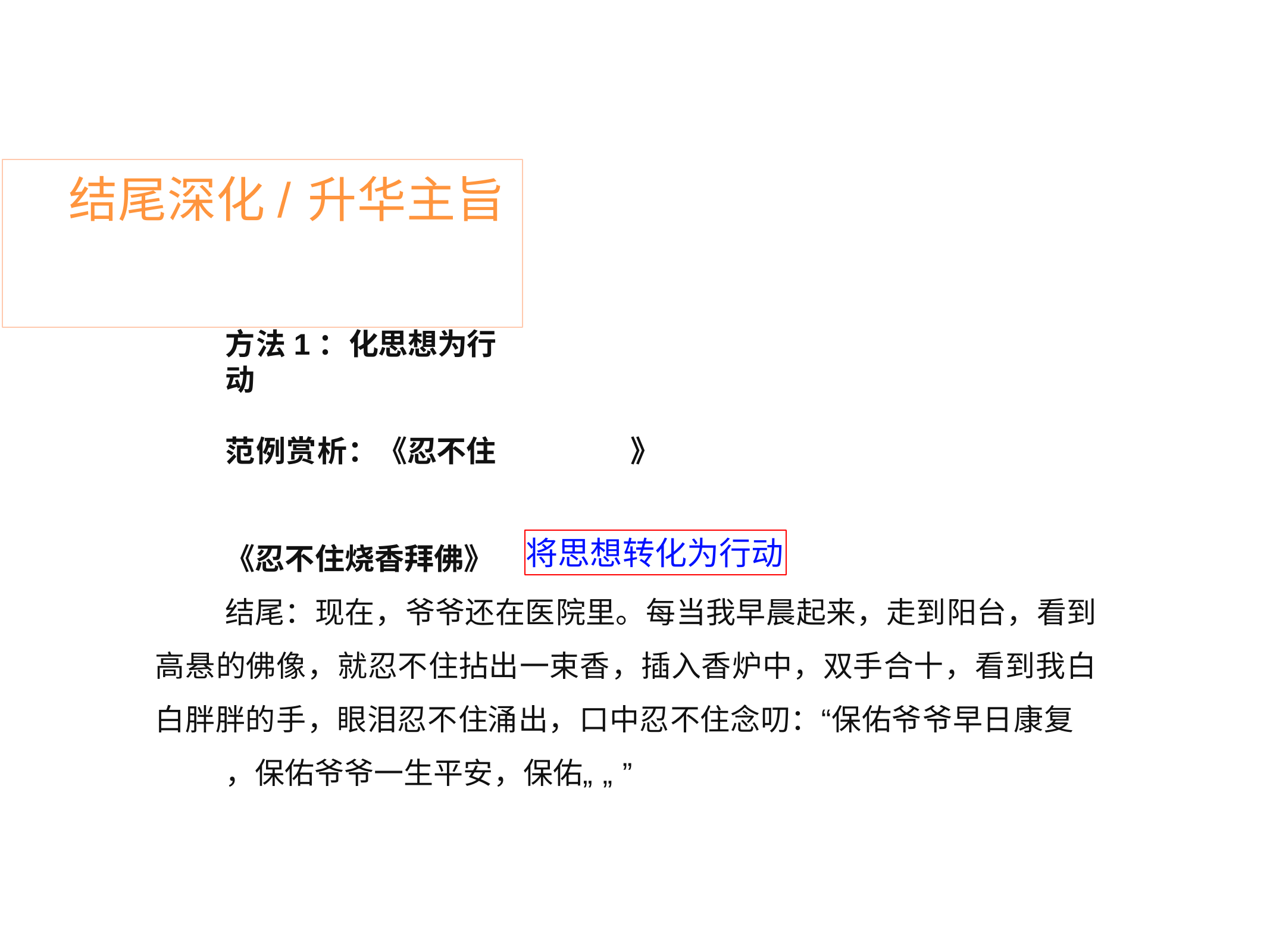

# 结尾深化/升华主旨
方法1：化思想为行动
范例赏析：《忍不住
》

将思想转化为行动
《忍不住烧香拜佛》
结尾：现在，爷爷还在医院里。每当我早晨起来，走到阳台，看到 高悬的佛像，就忍不住拈出一束香，插入香炉中，双手合十，看到我白 白胖胖的手，眼泪忍不住涌出，口中忍不住念叨：“保佑爷爷早日康复
，保佑爷爷一生平安，保佑„„”